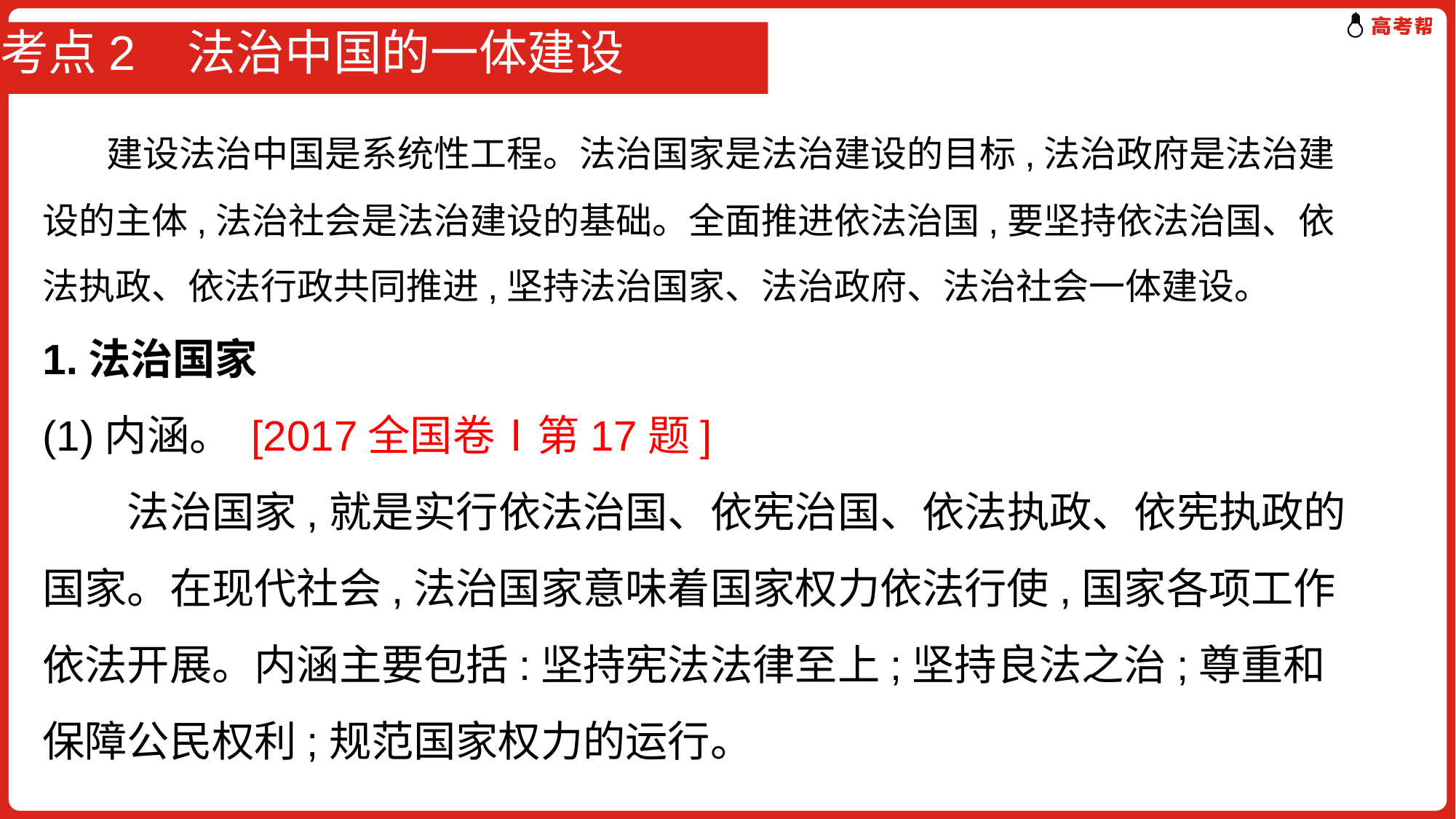

# 考点2   法治中国的一体建设
      建设法治中国是系统性工程。法治国家是法治建设的目标,法治政府是法治建设的主体,法治社会是法治建设的基础。全面推进依法治国,要坚持依法治国、依法执政、依法行政共同推进,坚持法治国家、法治政府、法治社会一体建设。
1.法治国家
(1)内涵。 [2017全国卷Ⅰ第17题]
　　法治国家,就是实行依法治国、依宪治国、依法执政、依宪执政的国家。在现代社会,法治国家意味着国家权力依法行使,国家各项工作依法开展。内涵主要包括:坚持宪法法律至上;坚持良法之治;尊重和保障公民权利;规范国家权力的运行。